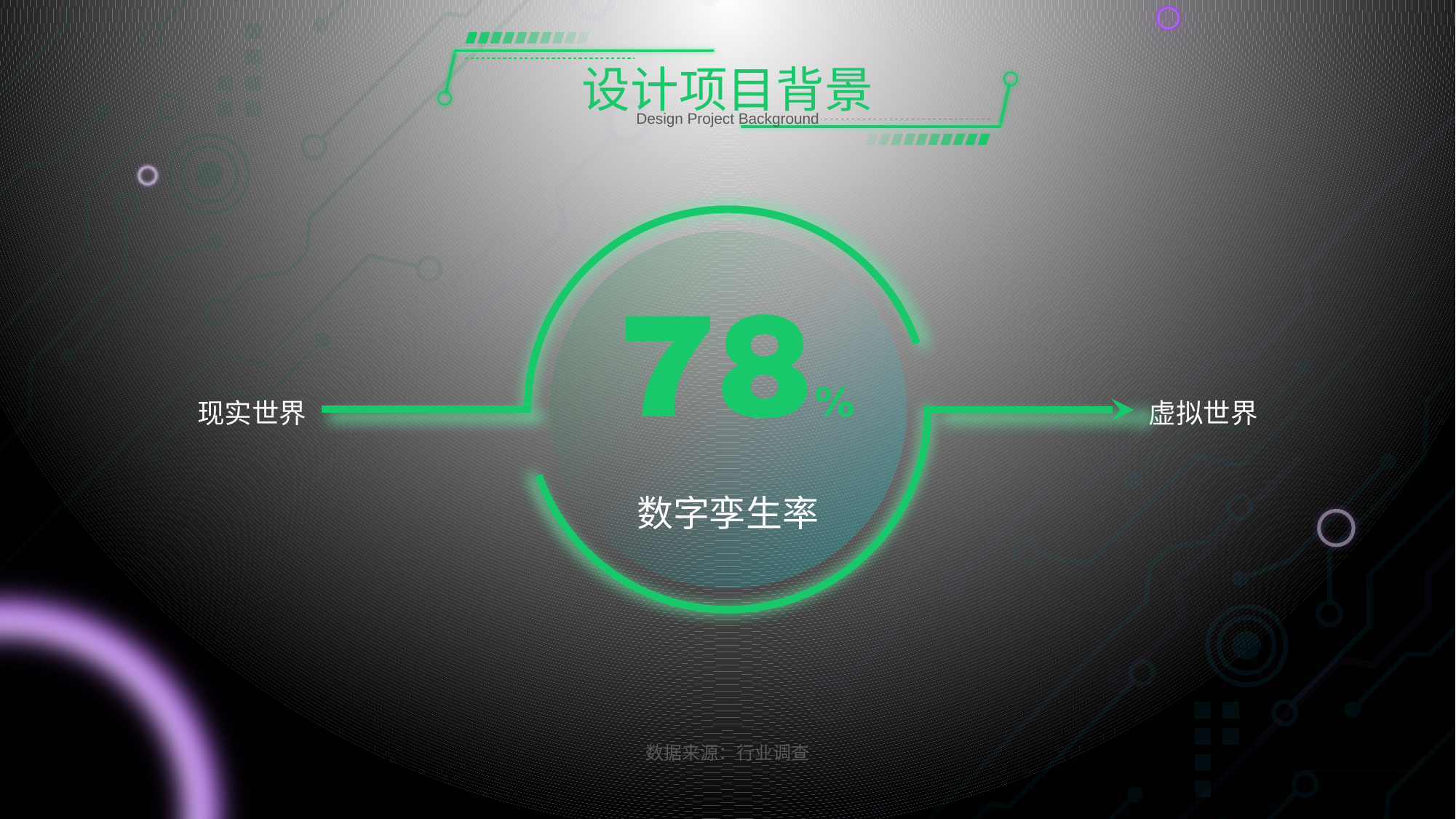

# 设计项目背景
Design Project Background

78%
现实世界
虚拟世界
数字孪生率
数据来源：行业调查